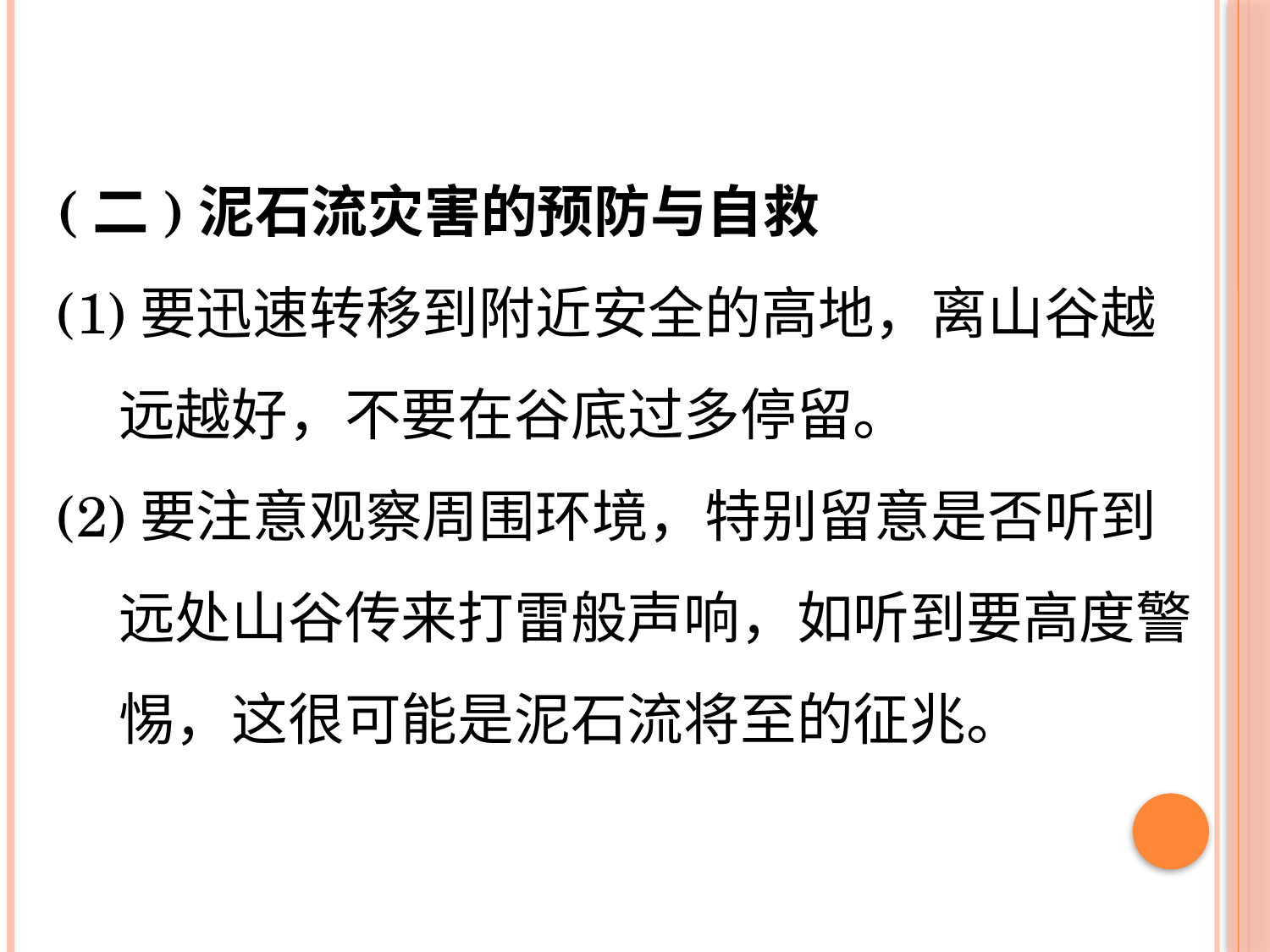

(二)泥石流灾害的预防与自救
(1)要迅速转移到附近安全的高地，离山谷越远越好，不要在谷底过多停留。
(2)要注意观察周围环境，特别留意是否听到远处山谷传来打雷般声响，如听到要高度警惕，这很可能是泥石流将至的征兆。